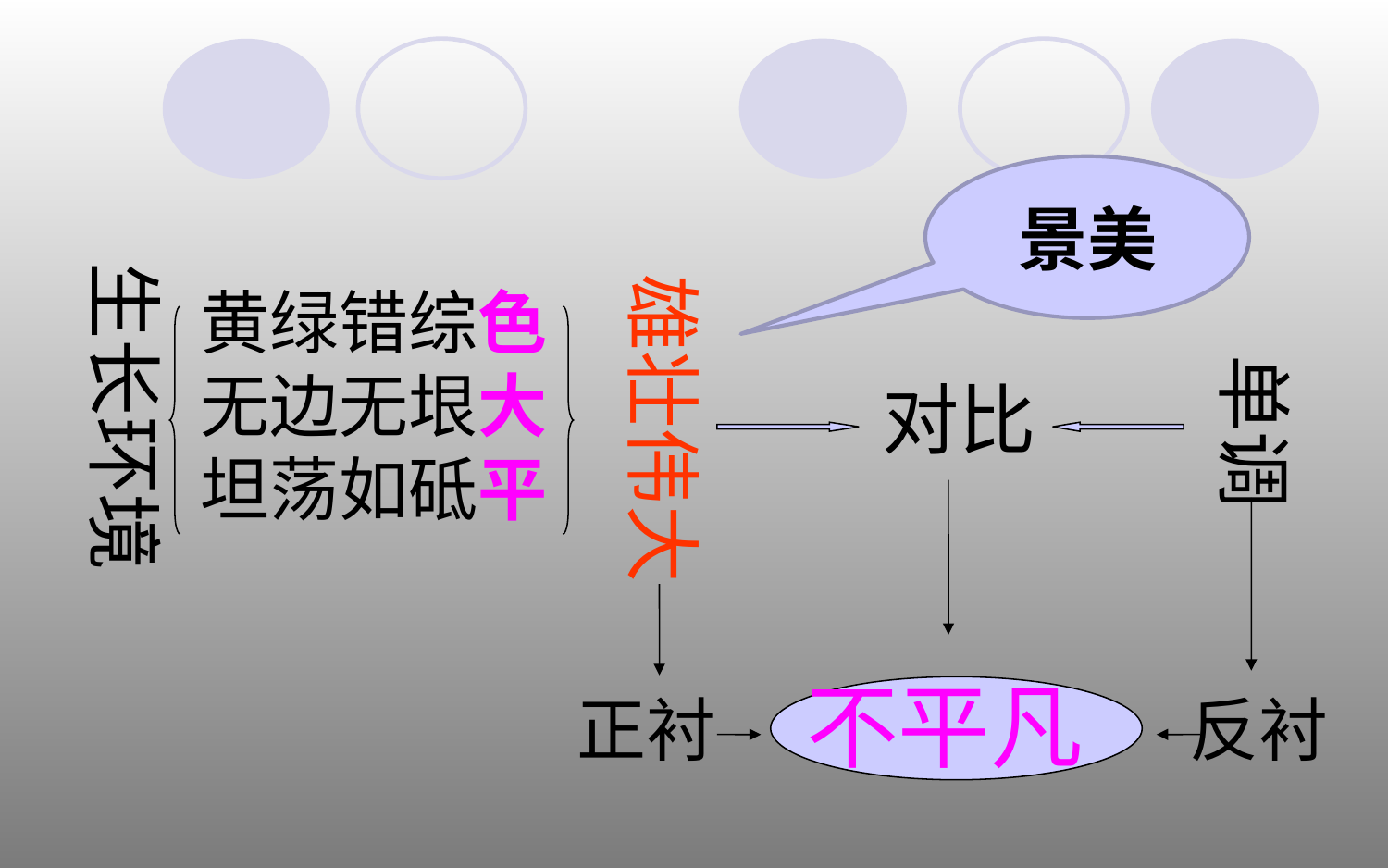

景美
生长环境
雄壮伟大
黄绿错综色
无边无垠大
坦荡如砥平

单调
对比

不平凡

正衬
反衬